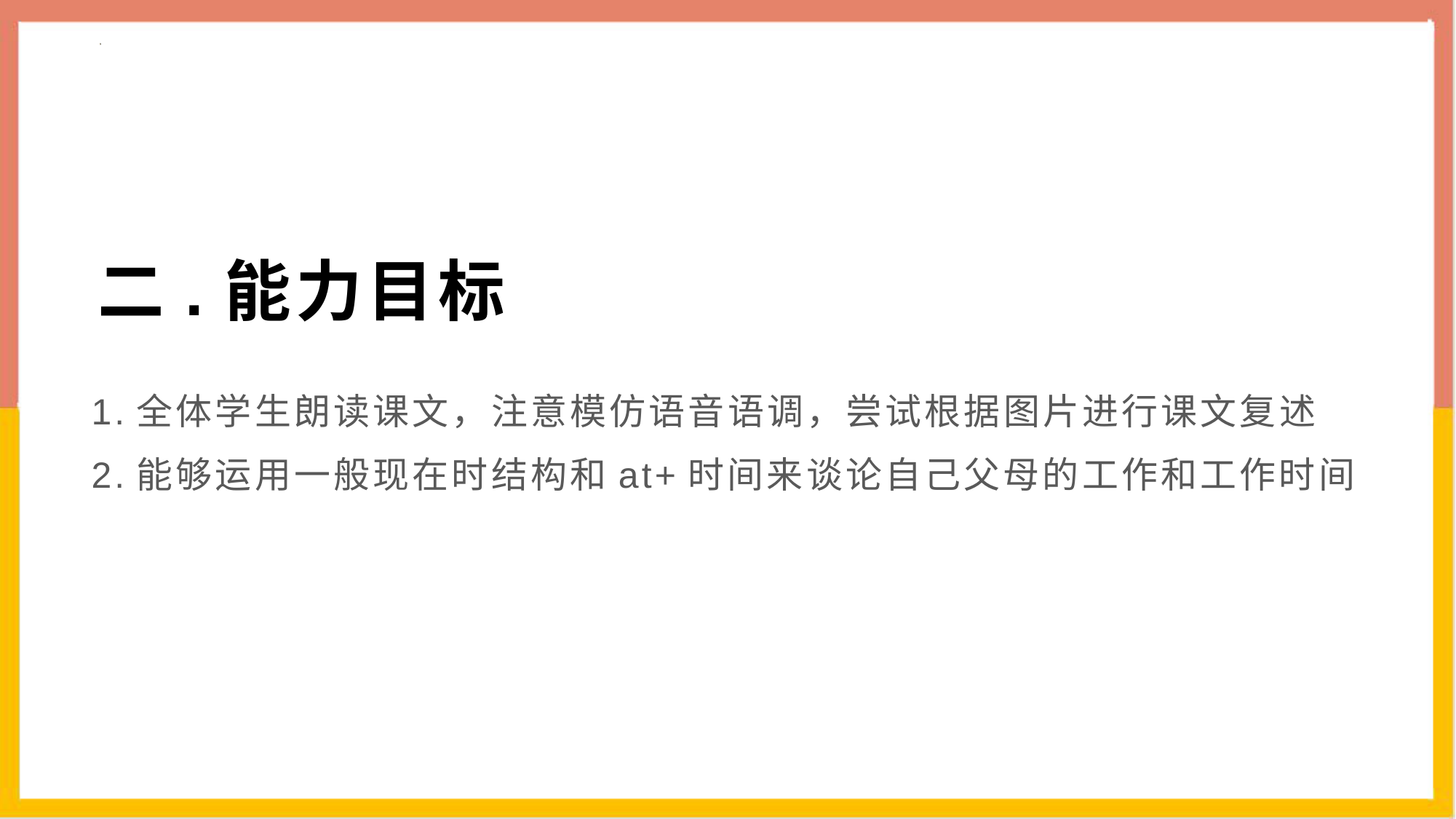

# 二.能力目标
1.全体学生朗读课文，注意模仿语音语调，尝试根据图片进行课文复述
2.能够运用一般现在时结构和at+时间来谈论自己父母的工作和工作时间